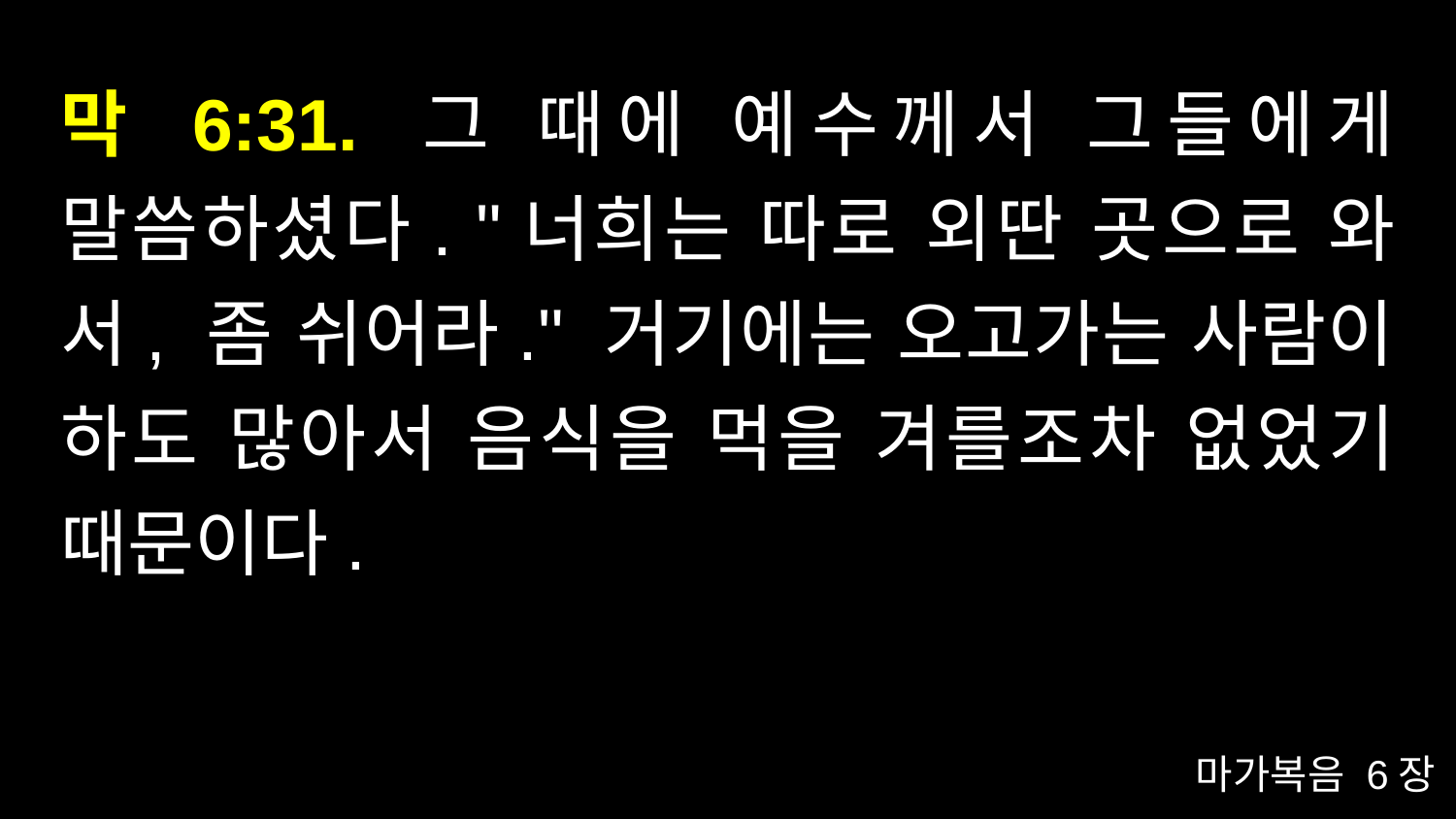

# 막 6:31. 그 때에 예수께서 그들에게 말씀하셨다. "너희는 따로 외딴 곳으로 와서, 좀 쉬어라." 거기에는 오고가는 사람이 하도 많아서 음식을 먹을 겨를조차 없었기 때문이다.
마가복음 6장